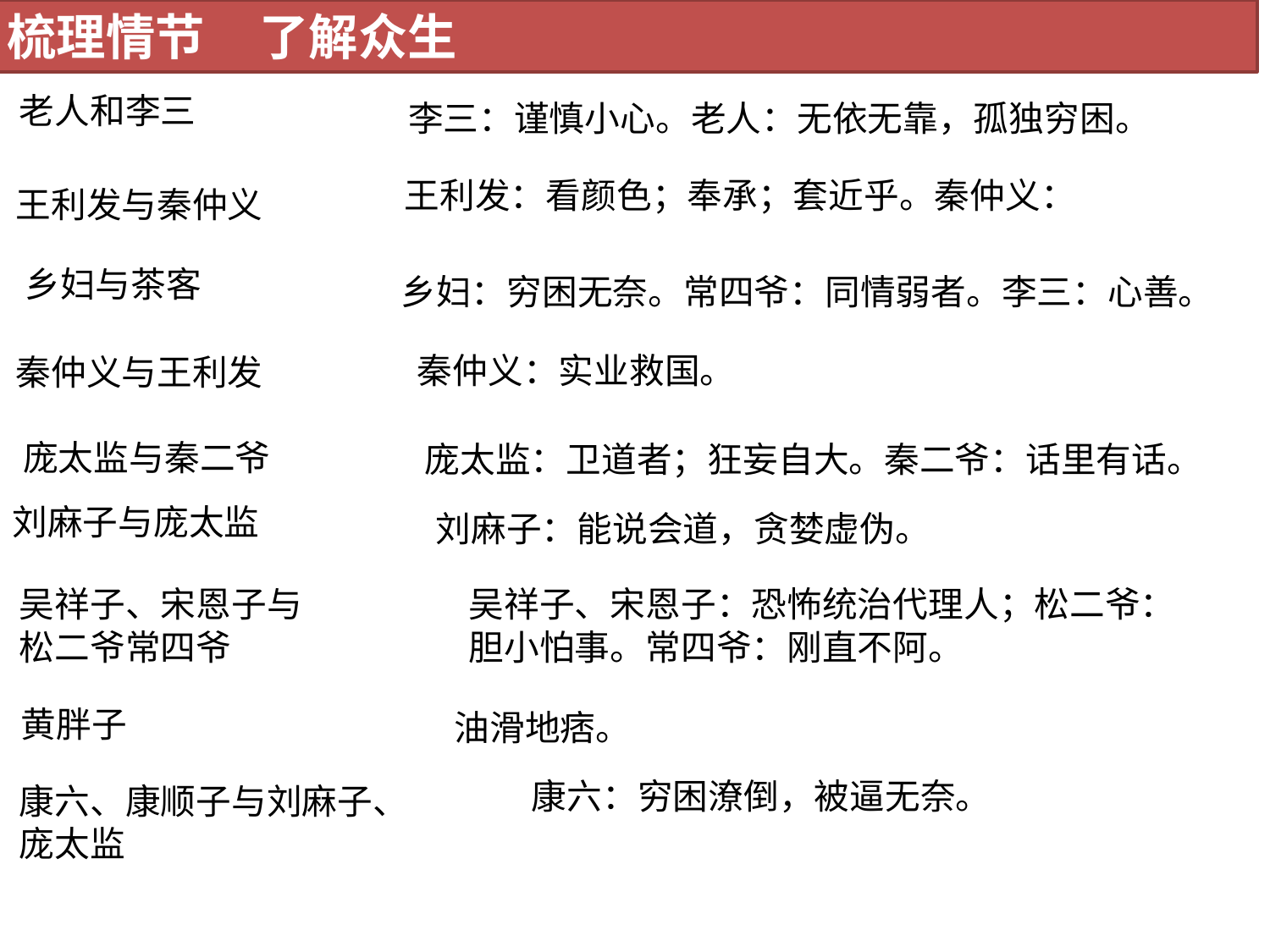

梳理情节    了解众生
老人和李三
李三：谨慎小心。老人：无依无靠，孤独穷困。
王利发：看颜色；奉承；套近乎。秦仲义：
王利发与秦仲义
乡妇与茶客
乡妇：穷困无奈。常四爷：同情弱者。李三：心善。
秦仲义：实业救国。
秦仲义与王利发
庞太监与秦二爷
庞太监：卫道者；狂妄自大。秦二爷：话里有话。
刘麻子与庞太监
刘麻子：能说会道，贪婪虚伪。
吴祥子、宋恩子与松二爷常四爷
吴祥子、宋恩子：恐怖统治代理人；松二爷：胆小怕事。常四爷：刚直不阿。
黄胖子
油滑地痞。
康六：穷困潦倒，被逼无奈。
康六、康顺子与刘麻子、庞太监